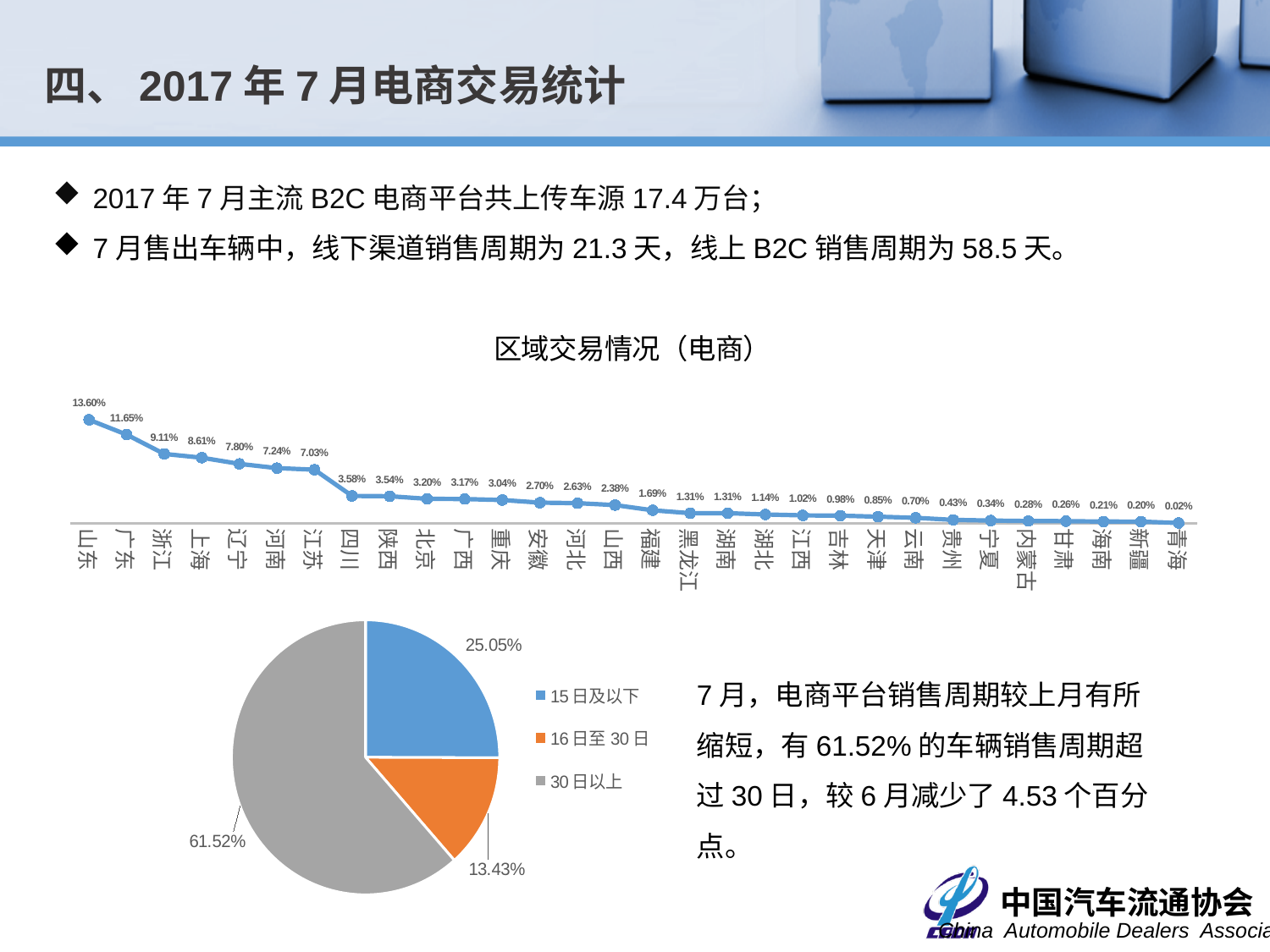

四、2017年7月电商交易统计
2017年7月主流B2C电商平台共上传车源17.4万台；
7月售出车辆中，线下渠道销售周期为21.3天，线上B2C销售周期为58.5天。

### Chart: 区域交易情况（电商）

| Category | 比例 |
|---|---|
| 山东 | 0.1359991982361198 |
| 广东 | 0.11645620364802566 |
| 浙江 | 0.09110042092603751 |
| 上海 | 0.08608939667268001 |
| 辽宁 | 0.07797153738224093 |
| 河南 | 0.07235919021848072 |
| 江苏 | 0.07025456003207056 |
| 四川 | 0.03577871316897181 |
| 陕西 | 0.035377831228703235 |
| 北京 | 0.0319703347364202 |
| 广西 | 0.03166967328121869 |
| 重庆 | 0.030366806975345762 |
| 安徽 | 0.026959310483062854 |
| 河北 | 0.026257767087592795 |
| 山西 | 0.023752254960913998 |
| 福建 | 0.016937261976347966 |
| 黑龙江 | 0.013128883543796361 |
| 湖南 | 0.013128883543796361 |
| 湖北 | 0.011425135297654888 |
| 江西 | 0.010222489476849068 |
| 吉林 | 0.00982160753658051 |
| 天津 | 0.008518741230707573 |
| 云南 | 0.0070154339547003515 |
| 贵州 | 0.004309480857887345 |
| 宁夏 | 0.0034074964922830232 |
| 内蒙古 | 0.002806173581880141 |
| 甘肃 | 0.002605732611745846 |
| 海南 | 0.002104630186410108 |
| 新疆 | 0.002004409701342964 |
| 青海 | 0.00020044097013429663 |

### Chart

| Category | 销量占比 |
|---|---|
| 15日及以下 | 0.2505389221556887 |
| 16日至30日 | 0.134251497005988 |
| 30日以上 | 0.6152095808383233 |

### Chart

| Category |
|---|
7月，电商平台销售周期较上月有所缩短，有61.52%的车辆销售周期超过30日，较6月减少了4.53个百分点。